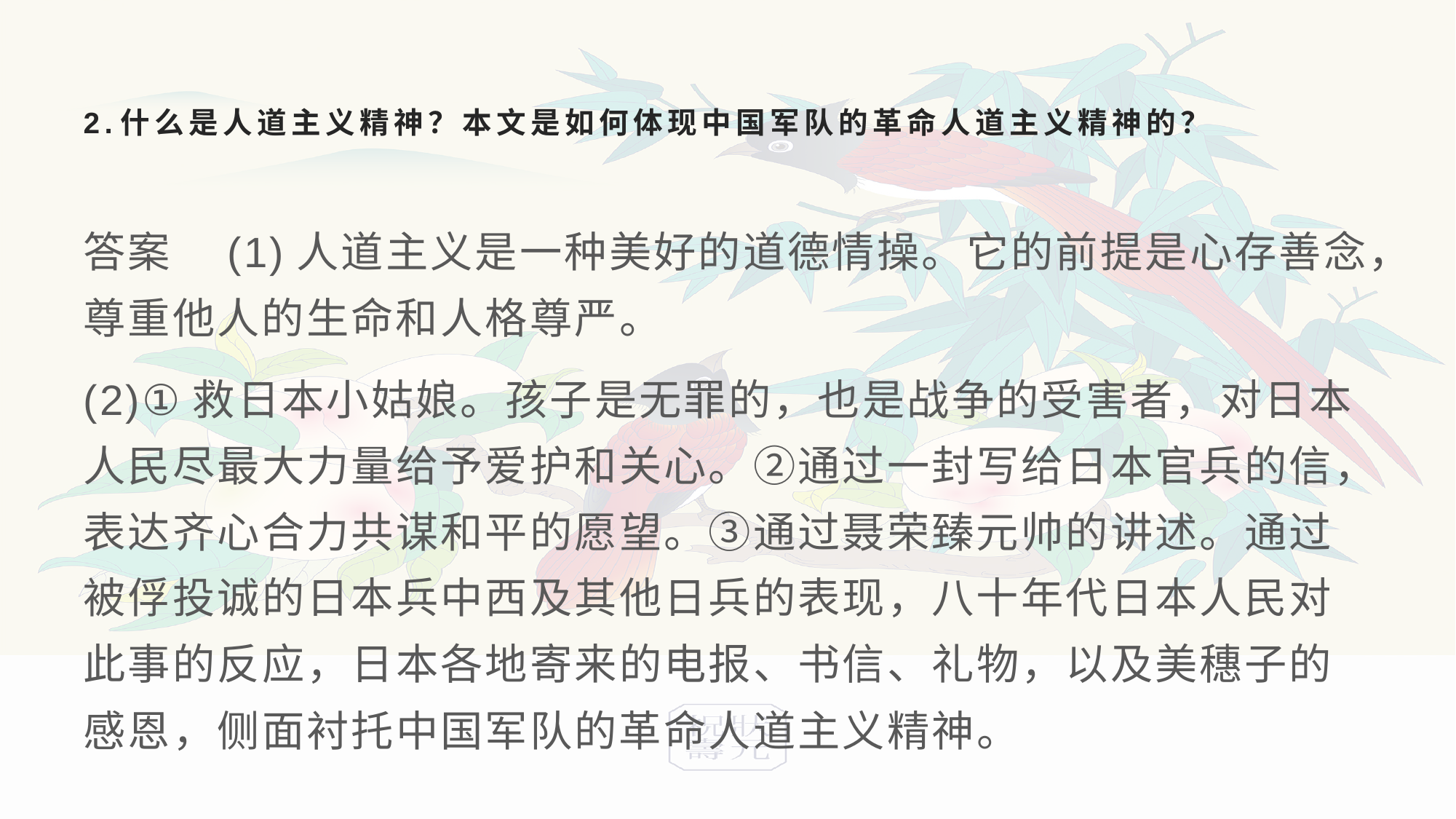

# 2.什么是人道主义精神？本文是如何体现中国军队的革命人道主义精神的？
答案　(1)人道主义是一种美好的道德情操。它的前提是心存善念，尊重他人的生命和人格尊严。
(2)①救日本小姑娘。孩子是无罪的，也是战争的受害者，对日本人民尽最大力量给予爱护和关心。②通过一封写给日本官兵的信，表达齐心合力共谋和平的愿望。③通过聂荣臻元帅的讲述。通过被俘投诚的日本兵中西及其他日兵的表现，八十年代日本人民对此事的反应，日本各地寄来的电报、书信、礼物，以及美穗子的感恩，侧面衬托中国军队的革命人道主义精神。